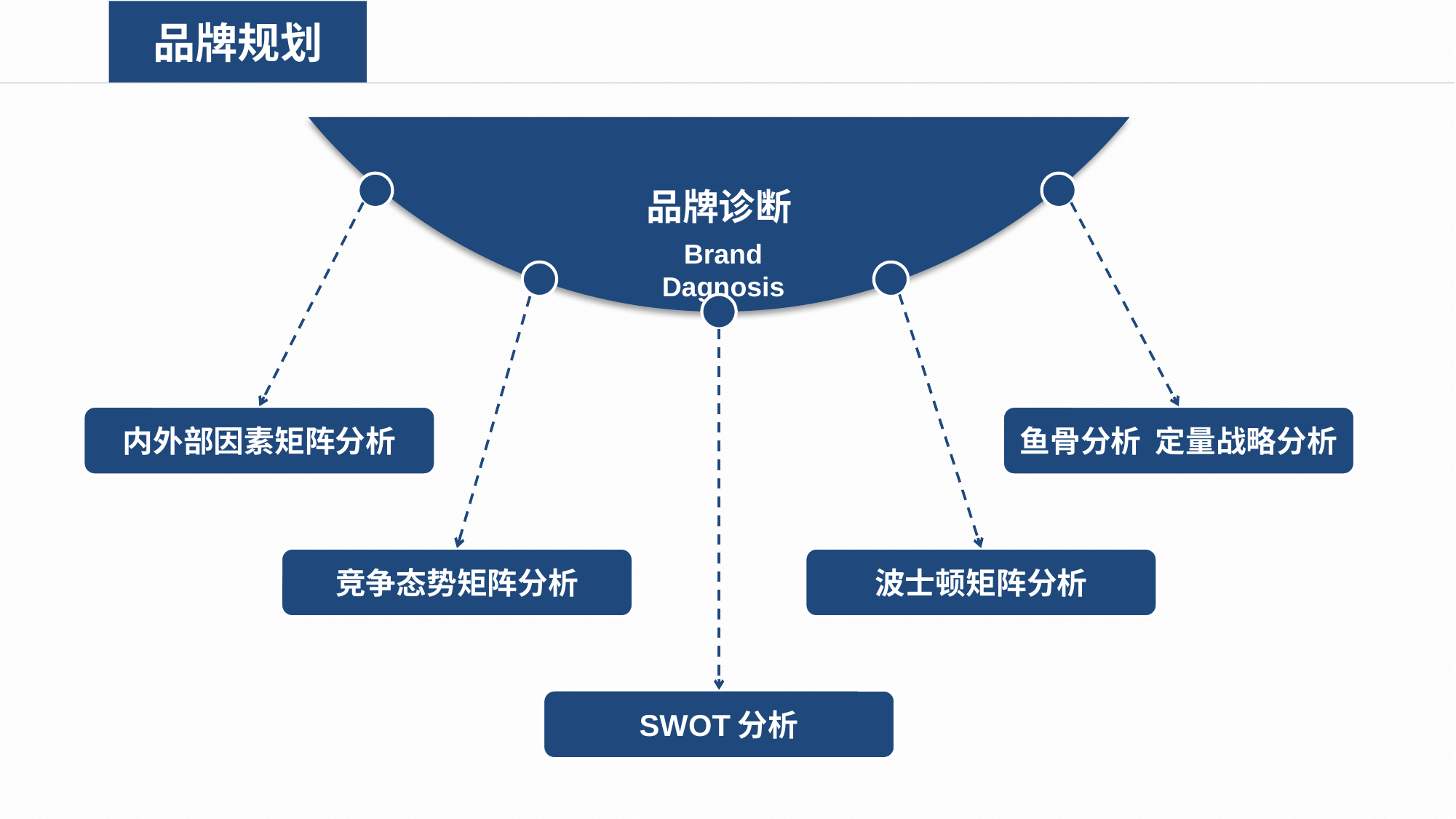

品牌规划

品牌诊断
Brand Dagnosis

内外部因素矩阵分析
鱼骨分析  定量战略分析
竞争态势矩阵分析
波士顿矩阵分析
SWOT分析